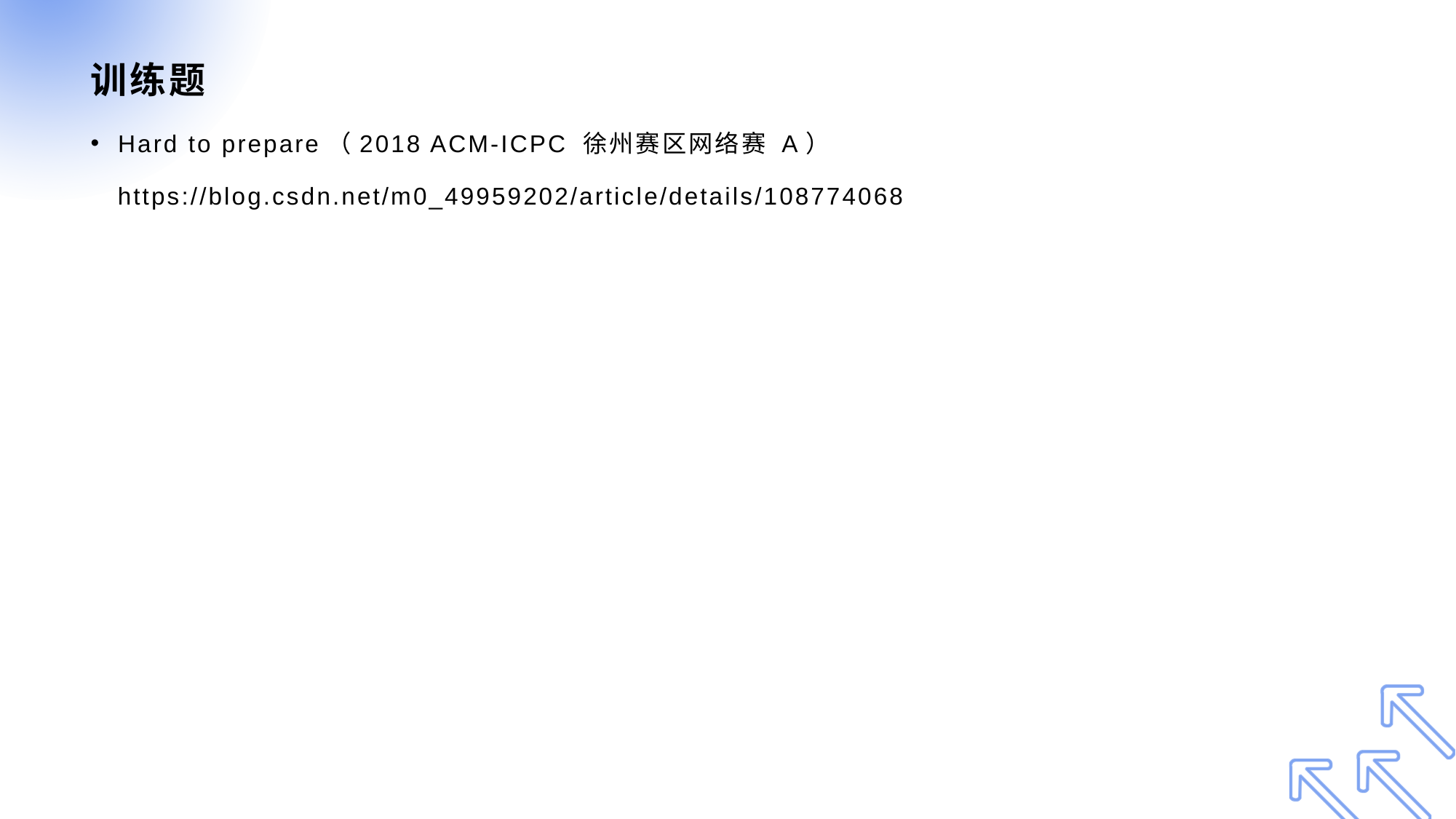

# 训练题
Hard to prepare（2018 ACM-ICPC 徐州赛区网络赛 A）
   https://blog.csdn.net/m0_49959202/article/details/108774068